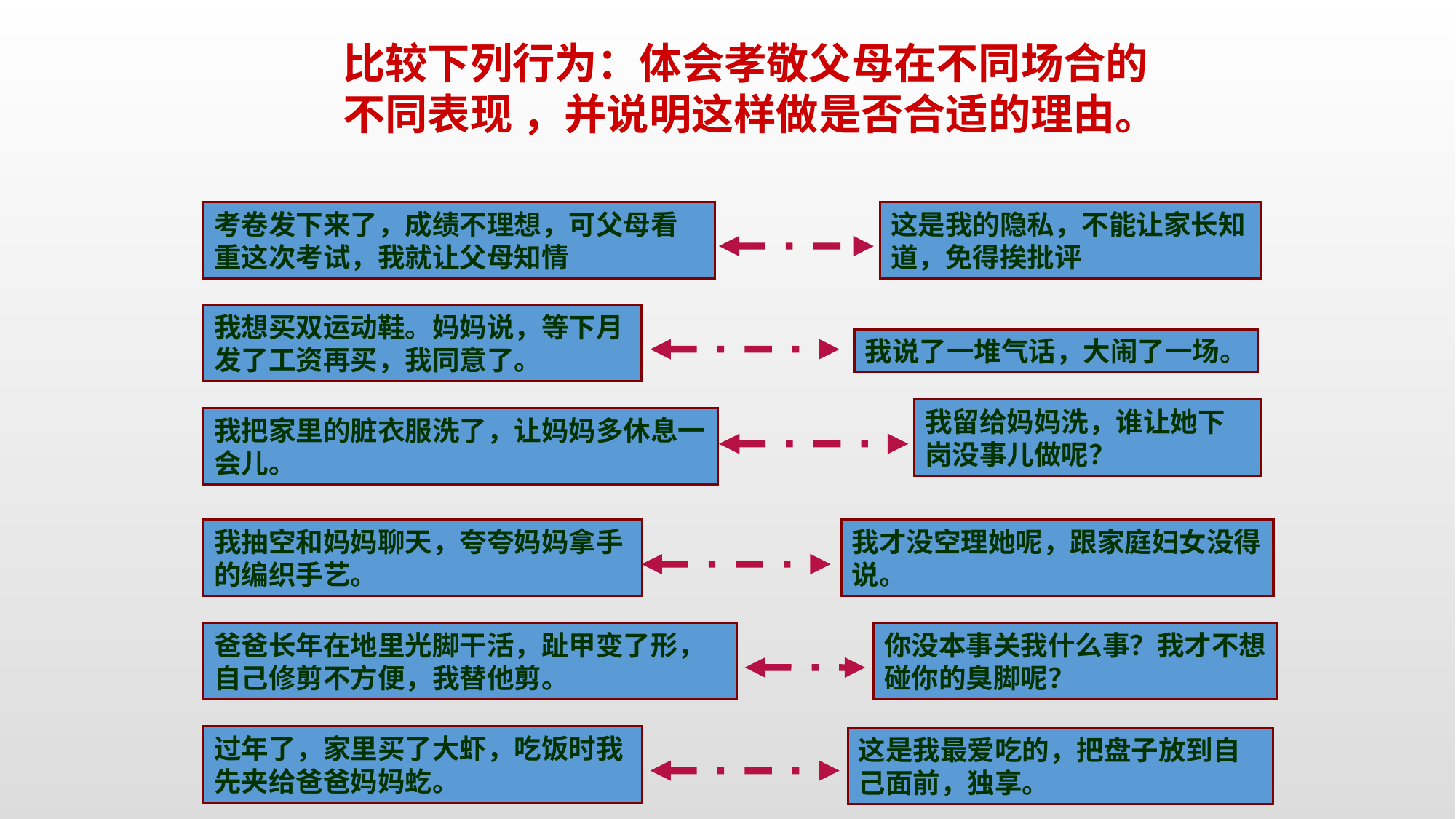

比较下列行为：体会孝敬父母在不同场合的不同表现 ，并说明这样做是否合适的理由。
考卷发下来了，成绩不理想，可父母看重这次考试，我就让父母知情
这是我的隐私，不能让家长知道，免得挨批评

我想买双运动鞋。妈妈说，等下月发了工资再买，我同意了。
我说了一堆气话，大闹了一场。

我留给妈妈洗，谁让她下岗没事儿做呢？
我把家里的脏衣服洗了，让妈妈多休息一会儿。

我抽空和妈妈聊天，夸夸妈妈拿手的编织手艺。
我才没空理她呢，跟家庭妇女没得说。

爸爸长年在地里光脚干活，趾甲变了形，自己修剪不方便，我替他剪。
你没本事关我什么事？我才不想碰你的臭脚呢？

过年了，家里买了大虾，吃饭时我先夹给爸爸妈妈虼。
这是我最爱吃的，把盘子放到自己面前，独享。